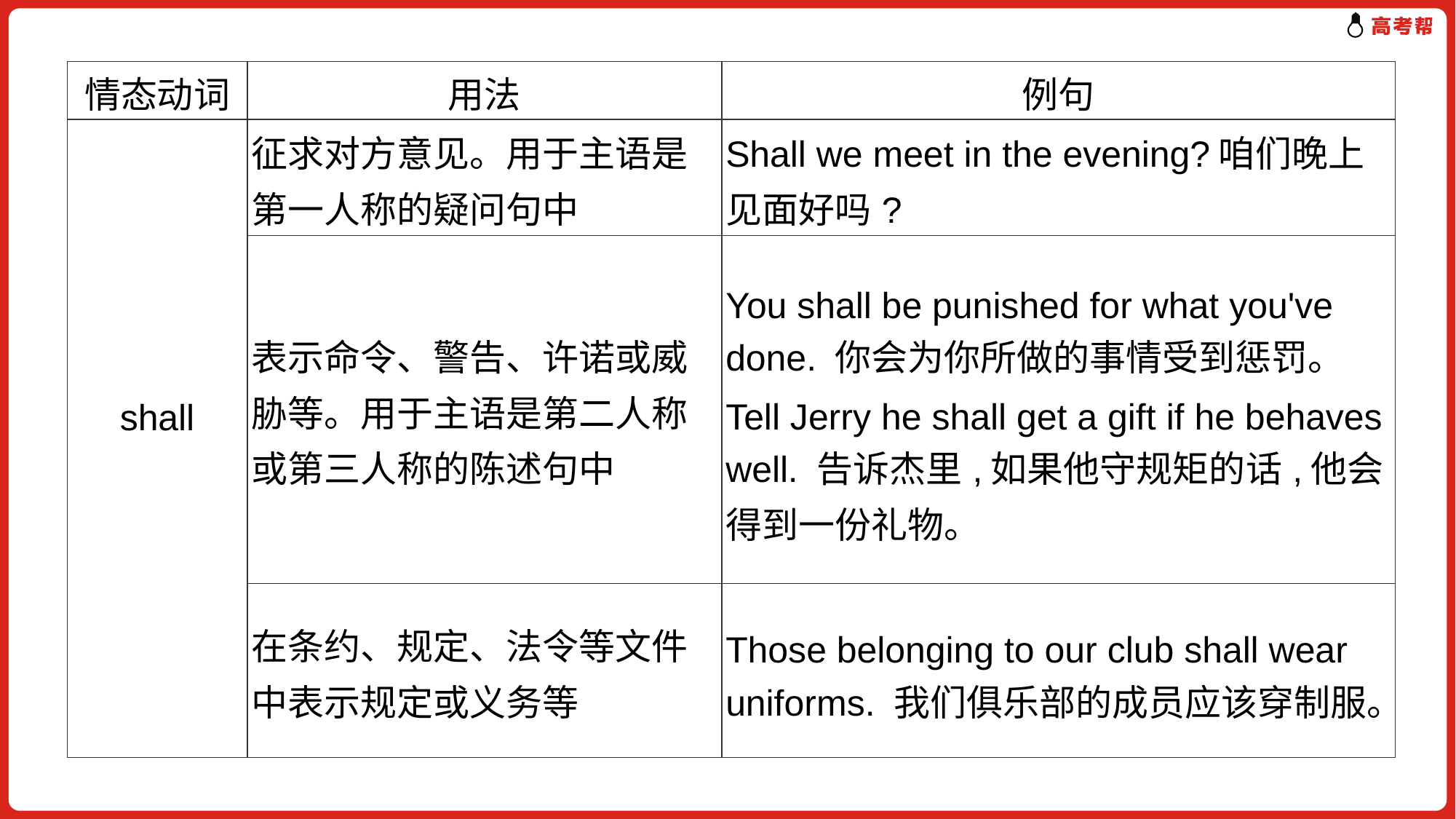

| 情态动词 | 用法 | 例句 |
| --- | --- | --- |
| shall | 征求对方意见。用于主语是第一人称的疑问句中 | Shall we meet in the evening?咱们晚上见面好吗? |
|  | 表示命令、警告、许诺或威胁等。用于主语是第二人称或第三人称的陈述句中 | You shall be punished for what you've done. 你会为你所做的事情受到惩罚。 Tell Jerry he shall get a gift if he behaves well. 告诉杰里,如果他守规矩的话,他会得到一份礼物。 |
|  | 在条约、规定、法令等文件中表示规定或义务等 | Those belonging to our club shall wear uniforms. 我们俱乐部的成员应该穿制服。 |